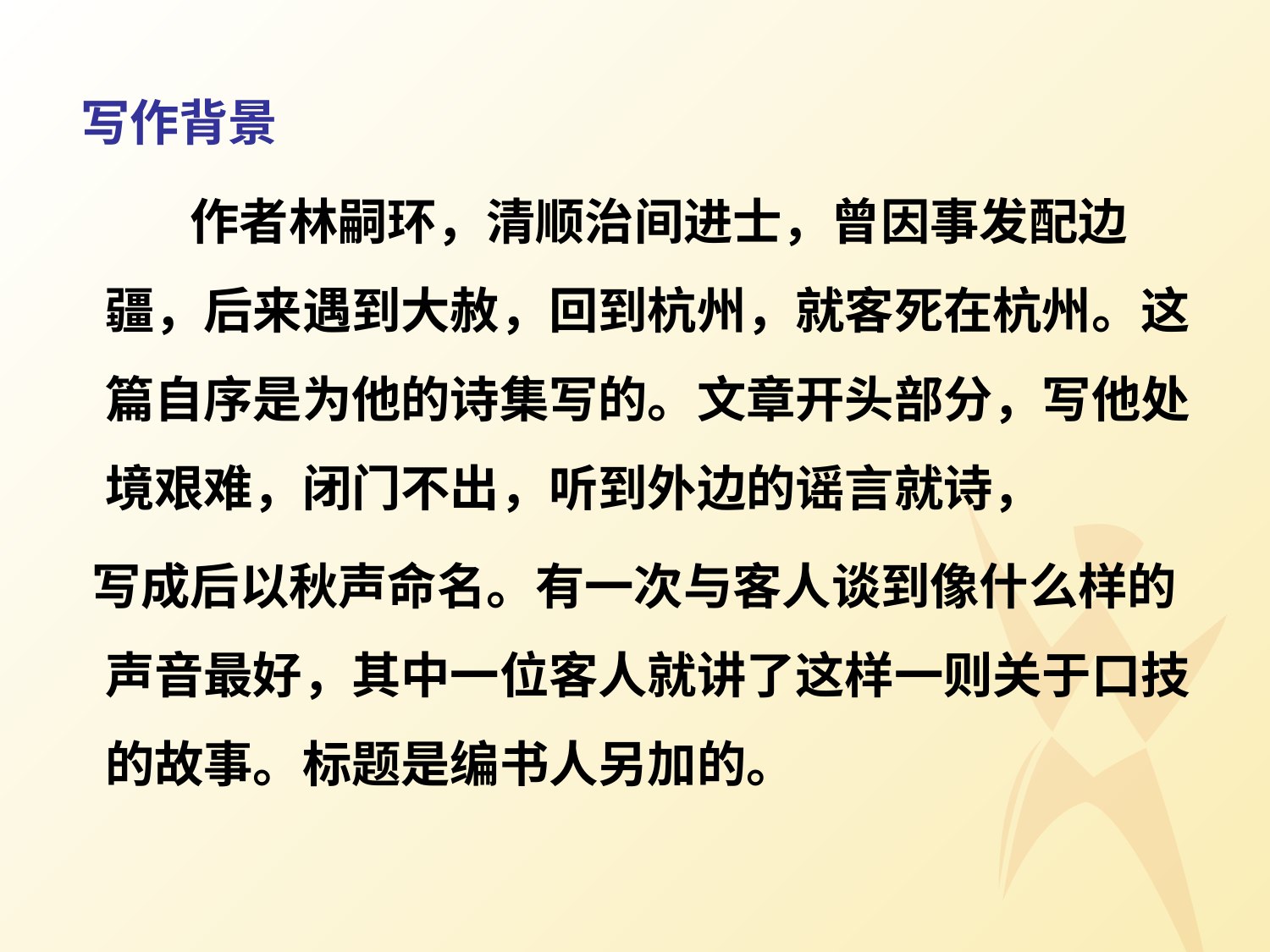

写作背景
 　　 作者林嗣环，清顺治间进士，曾因事发配边疆，后来遇到大赦，回到杭州，就客死在杭州。这篇自序是为他的诗集写的。文章开头部分，写他处境艰难，闭门不出，听到外边的谣言就诗，
  写成后以秋声命名。有一次与客人谈到像什么样的声音最好，其中一位客人就讲了这样一则关于口技的故事。标题是编书人另加的。